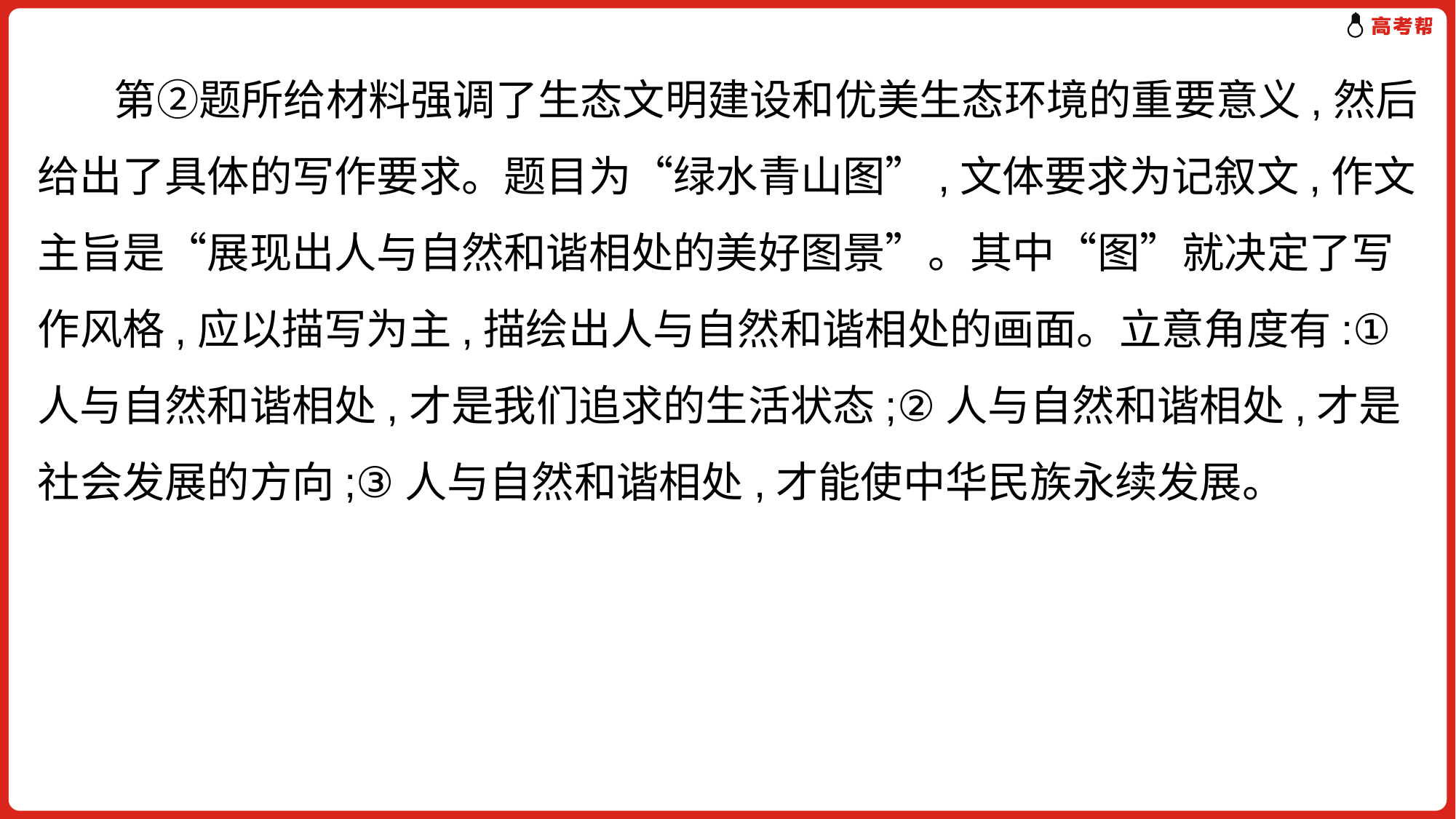

第②题所给材料强调了生态文明建设和优美生态环境的重要意义,然后给出了具体的写作要求。题目为“绿水青山图”,文体要求为记叙文,作文主旨是“展现出人与自然和谐相处的美好图景”。其中“图”就决定了写作风格,应以描写为主,描绘出人与自然和谐相处的画面。立意角度有:①人与自然和谐相处,才是我们追求的生活状态;②人与自然和谐相处,才是社会发展的方向;③人与自然和谐相处,才能使中华民族永续发展。